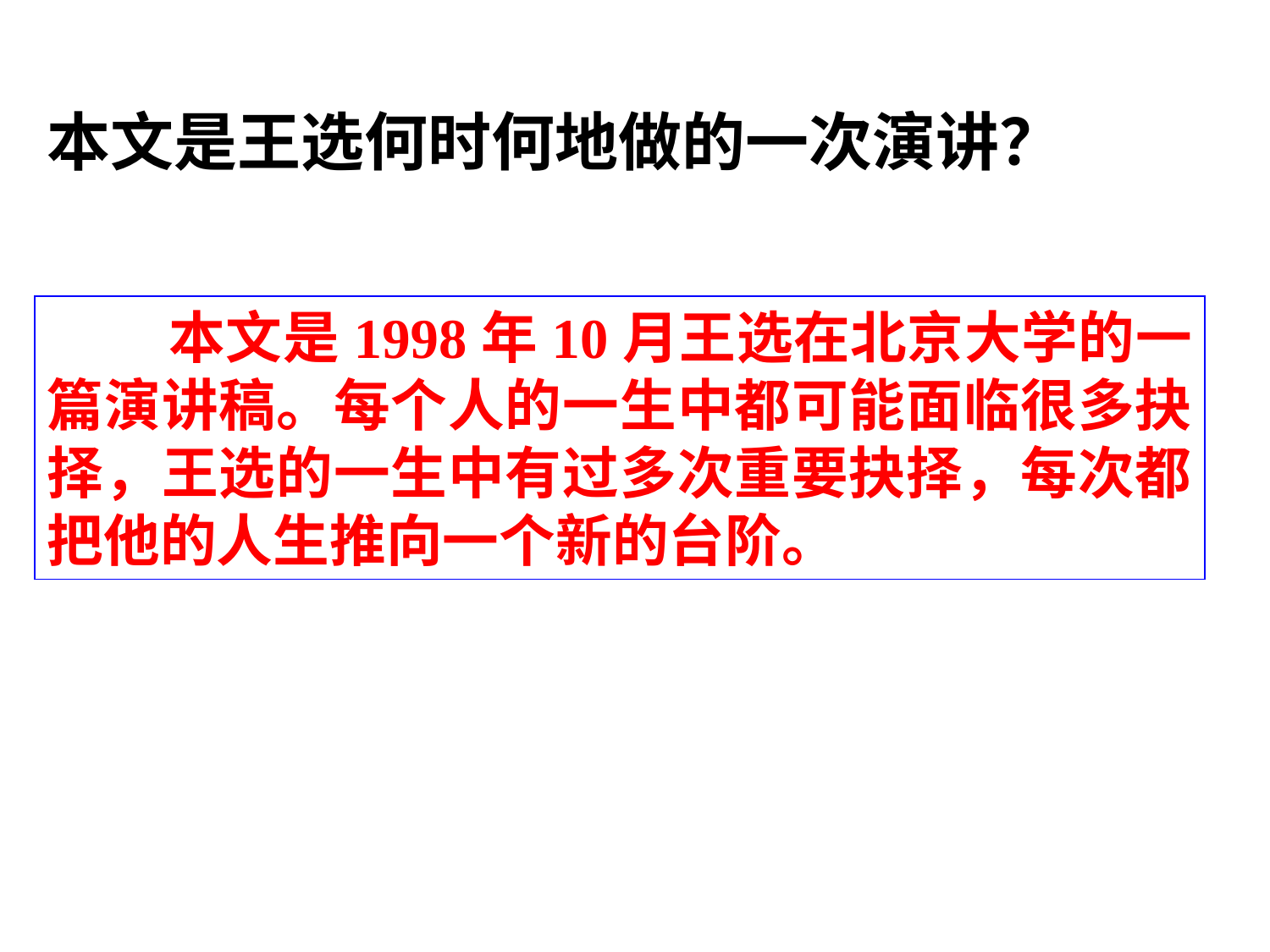

本文是王选何时何地做的一次演讲？
        本文是1998年10月王选在北京大学的一篇演讲稿。每个人的一生中都可能面临很多抉择，王选的一生中有过多次重要抉择，每次都把他的人生推向一个新的台阶。